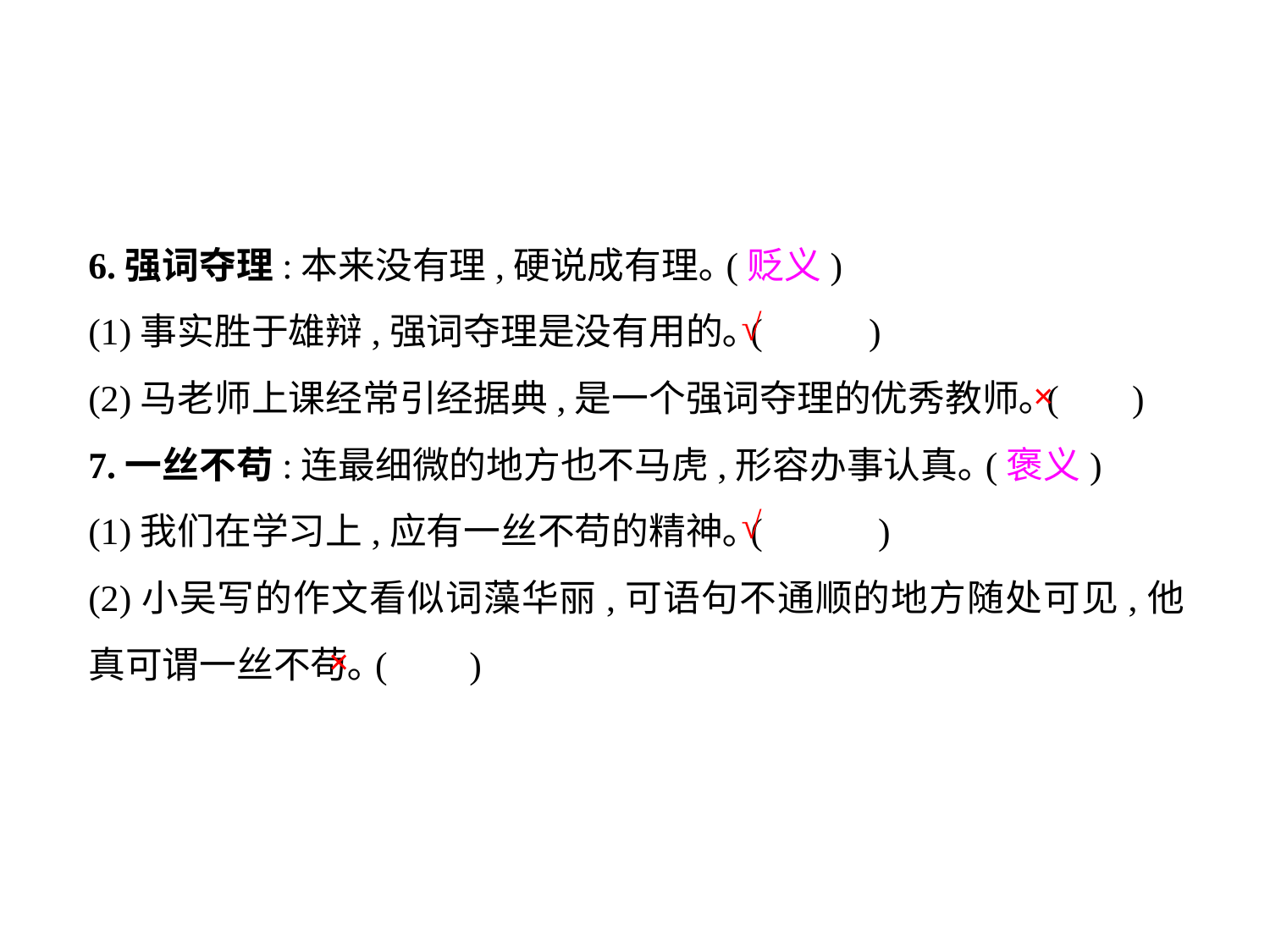

6.强词夺理:本来没有理,硬说成有理｡(贬义)
(1)事实胜于雄辩,强词夺理是没有用的｡(	  )
(2)马老师上课经常引经据典,是一个强词夺理的优秀教师｡(	   )
7.一丝不苟:连最细微的地方也不马虎,形容办事认真｡(褒义)
(1)我们在学习上,应有一丝不苟的精神｡(	   )
(2)小吴写的作文看似词藻华丽,可语句不通顺的地方随处可见,他真可谓一丝不苟｡(	)
√
×
√
×